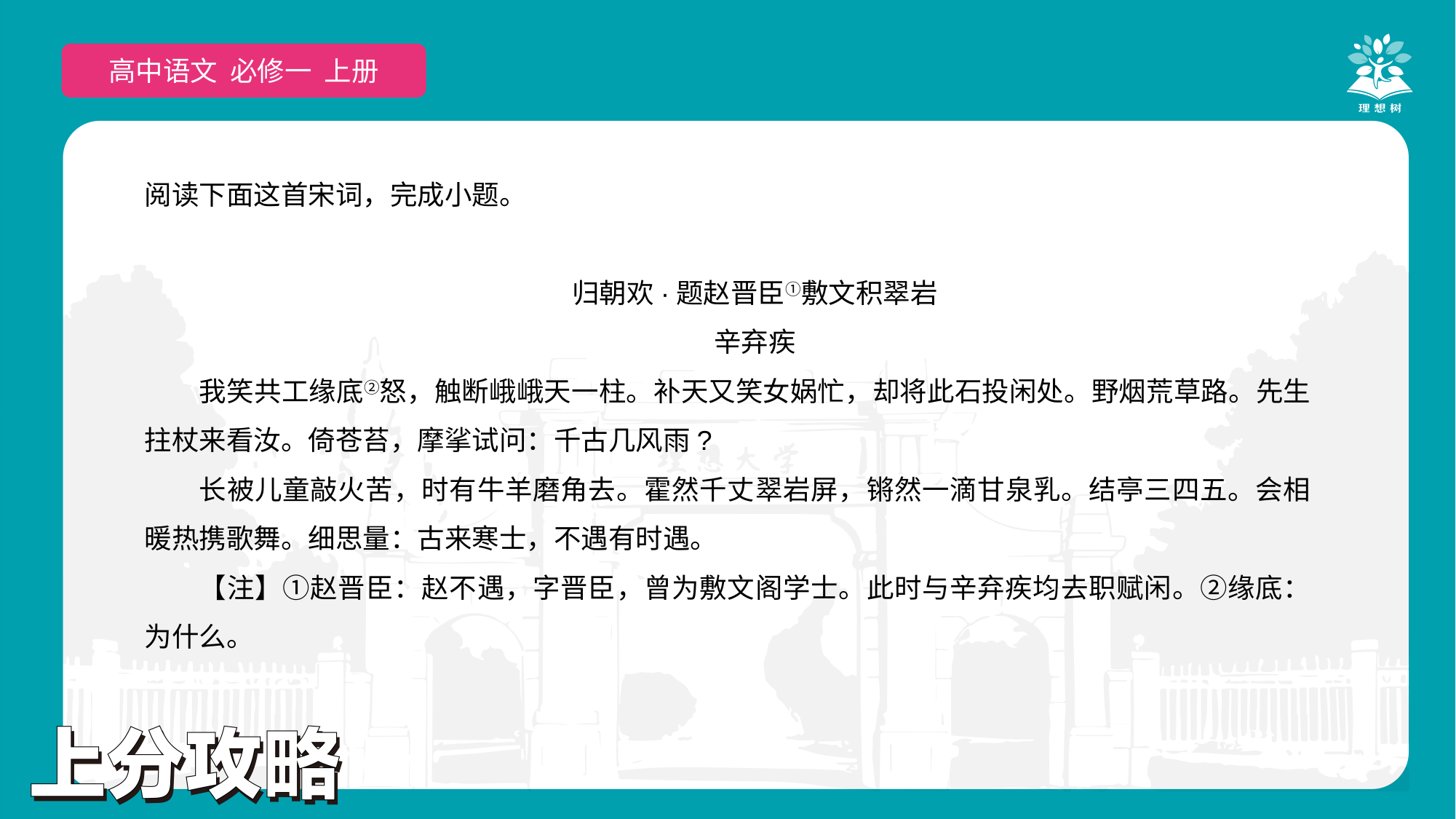

高中语文  选择性必修上
高中语文  必修一  上册
阅读下面这首宋词，完成小题。

归朝欢·题赵晋臣①敷文积翠岩
辛弃疾
我笑共工缘底②怒，触断峨峨天一柱。补天又笑女娲忙，却将此石投闲处。野烟荒草路。先生拄杖来看汝。倚苍苔，摩挲试问：千古几风雨?
长被儿童敲火苦，时有牛羊磨角去。霍然千丈翠岩屏，锵然一滴甘泉乳。结亭三四五。会相暖热携歌舞。细思量：古来寒士，不遇有时遇。
【注】①赵晋臣：赵不遇，字晋臣，曾为敷文阁学士。此时与辛弃疾均去职赋闲。②缘底：为什么。